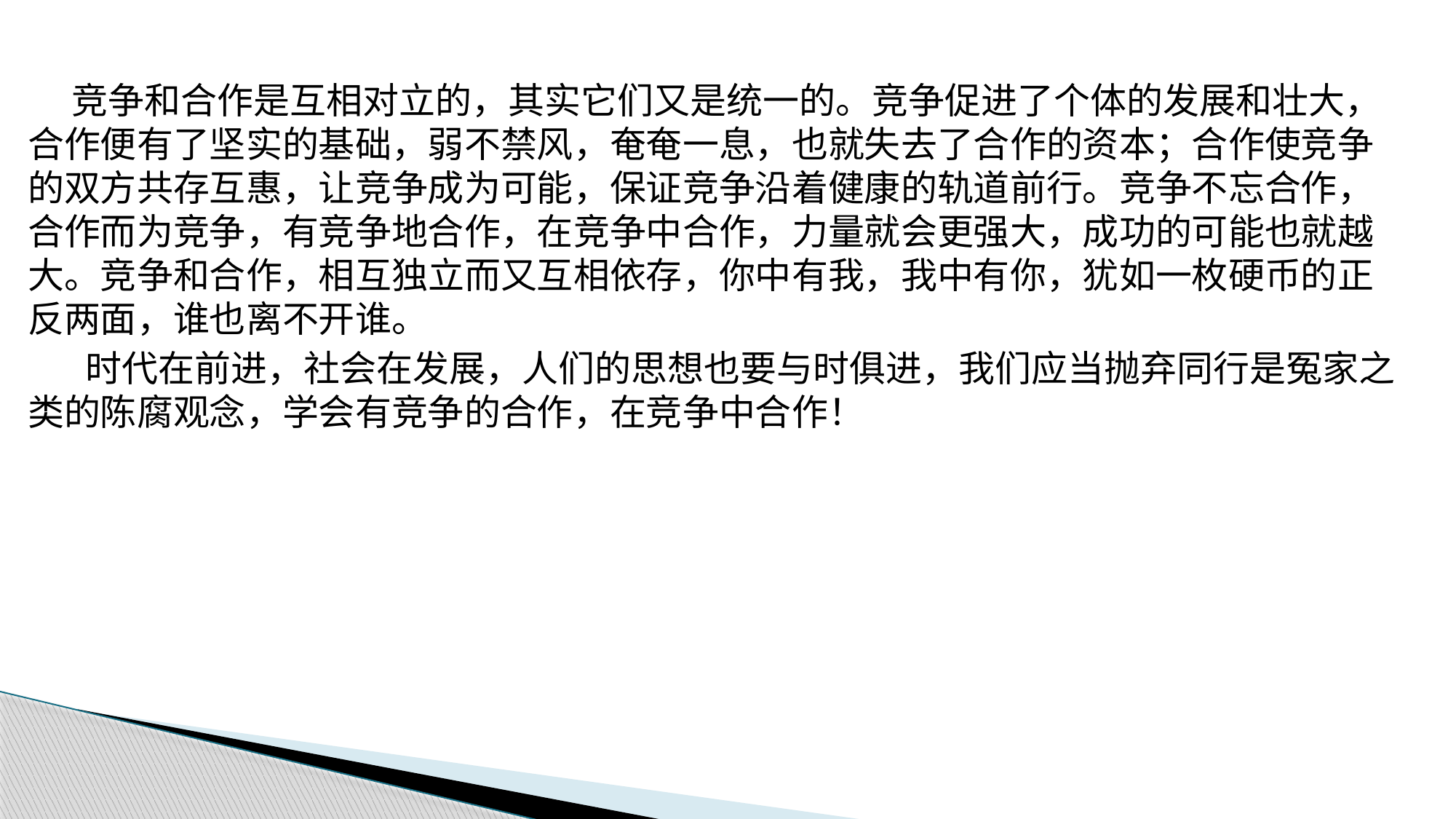

竞争和合作是互相对立的，其实它们又是统一的。竞争促进了个体的发展和壮大，合作便有了坚实的基础，弱不禁风，奄奄一息，也就失去了合作的资本；合作使竞争的双方共存互惠，让竞争成为可能，保证竞争沿着健康的轨道前行。竞争不忘合作，合作而为竞争，有竞争地合作，在竞争中合作，力量就会更强大，成功的可能也就越大。竞争和合作，相互独立而又互相依存，你中有我，我中有你，犹如一枚硬币的正反两面，谁也离不开谁。
      时代在前进，社会在发展，人们的思想也要与时俱进，我们应当抛弃同行是冤家之类的陈腐观念，学会有竞争的合作，在竞争中合作！